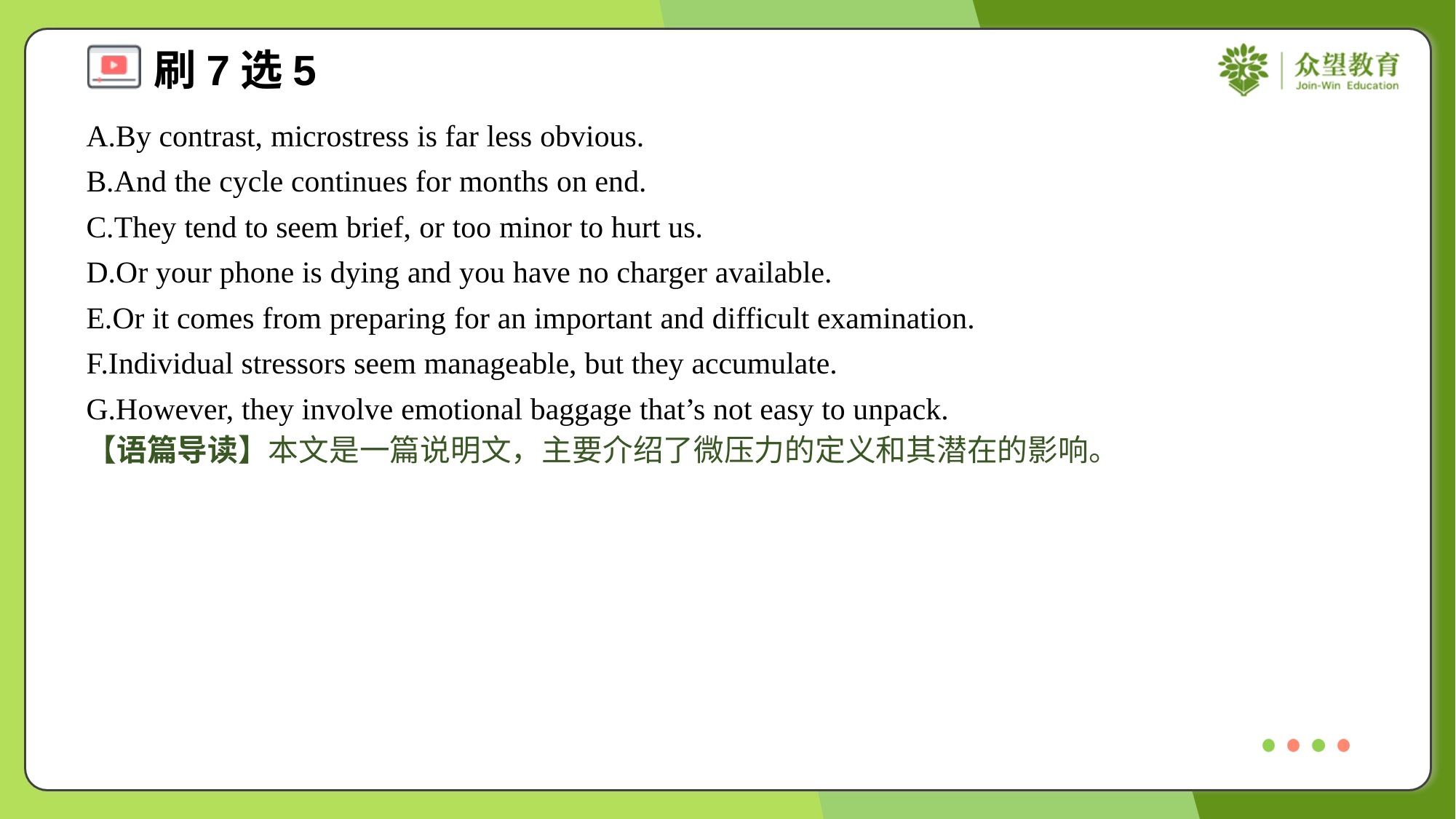

A.By contrast, microstress is far less obvious.
B.And the cycle continues for months on end.
C.They tend to seem brief, or too minor to hurt us.
D.Or your phone is dying and you have no charger available.
E.Or it comes from preparing for an important and difficult examination.
F.Individual stressors seem manageable, but they accumulate.
G.However, they involve emotional baggage that’s not easy to unpack.
【语篇导读】本文是一篇说明文，主要介绍了微压力的定义和其潜在的影响。